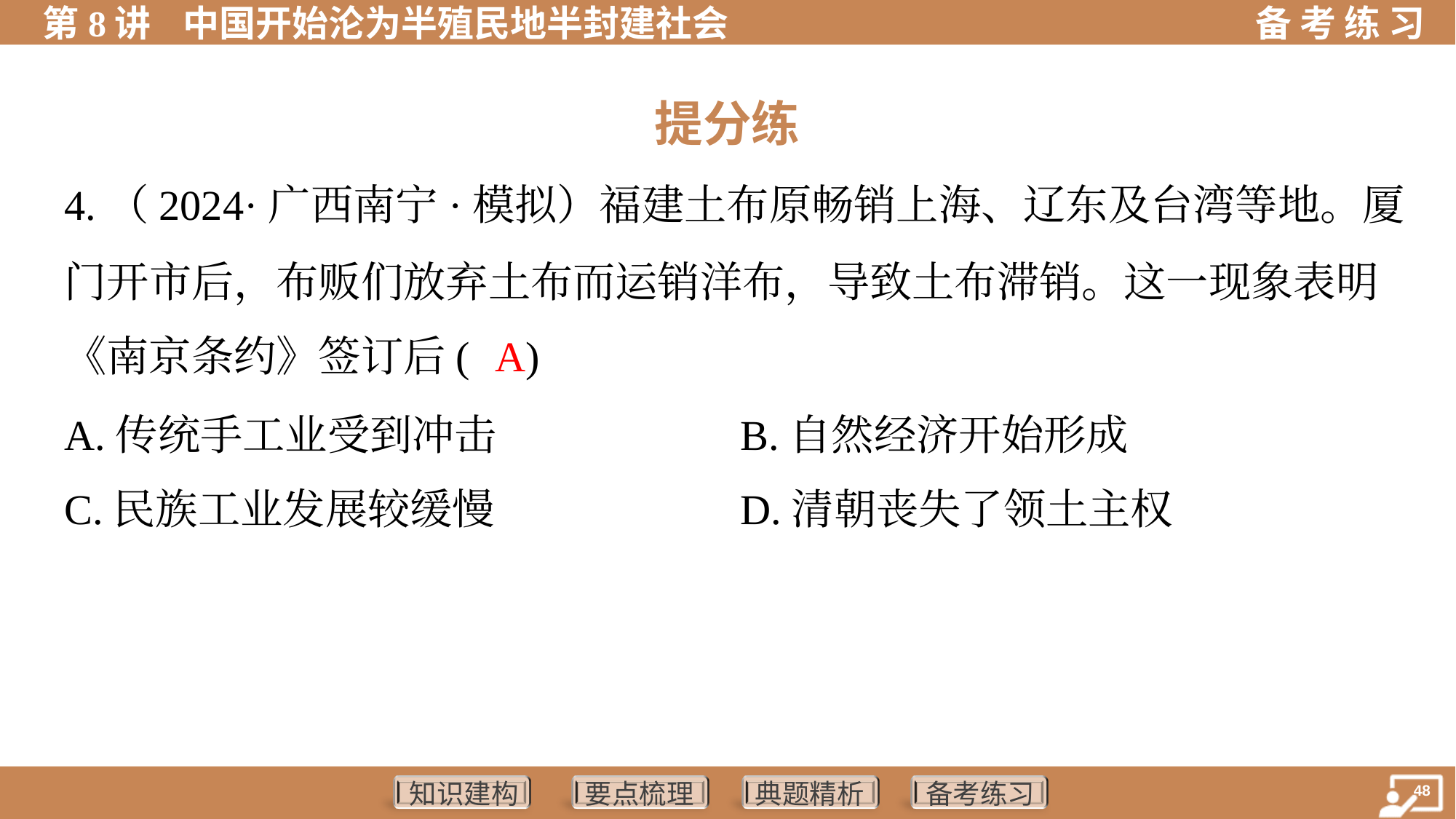

提分练
4.（2024·广西南宁·模拟）福建土布原畅销上海、辽东及台湾等地。厦
门开市后，布贩们放弃土布而运销洋布，导致土布滞销。这一现象表明
《南京条约》签订后(     )
A
A.传统手工业受到冲击	B.自然经济开始形成
C.民族工业发展较缓慢	D.清朝丧失了领土主权